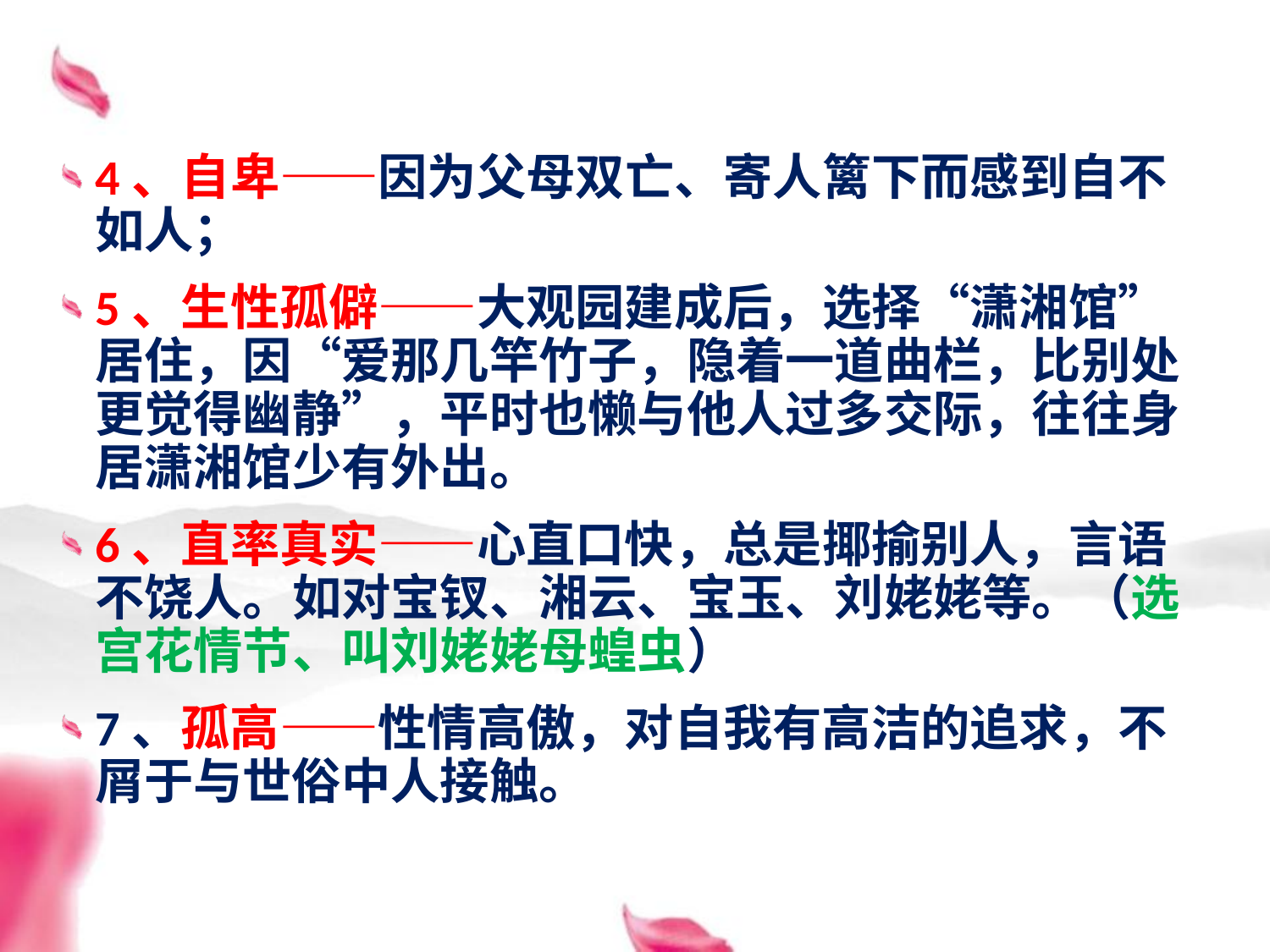

#
4、自卑——因为父母双亡、寄人篱下而感到自不如人；
5、生性孤僻——大观园建成后，选择“潇湘馆”居住，因“爱那几竿竹子，隐着一道曲栏，比别处更觉得幽静”，平时也懒与他人过多交际，往往身居潇湘馆少有外出。
6、直率真实——心直口快，总是揶揄别人，言语不饶人。如对宝钗、湘云、宝玉、刘姥姥等。（选宫花情节、叫刘姥姥母蝗虫）
7、孤高——性情高傲，对自我有高洁的追求，不屑于与世俗中人接触。